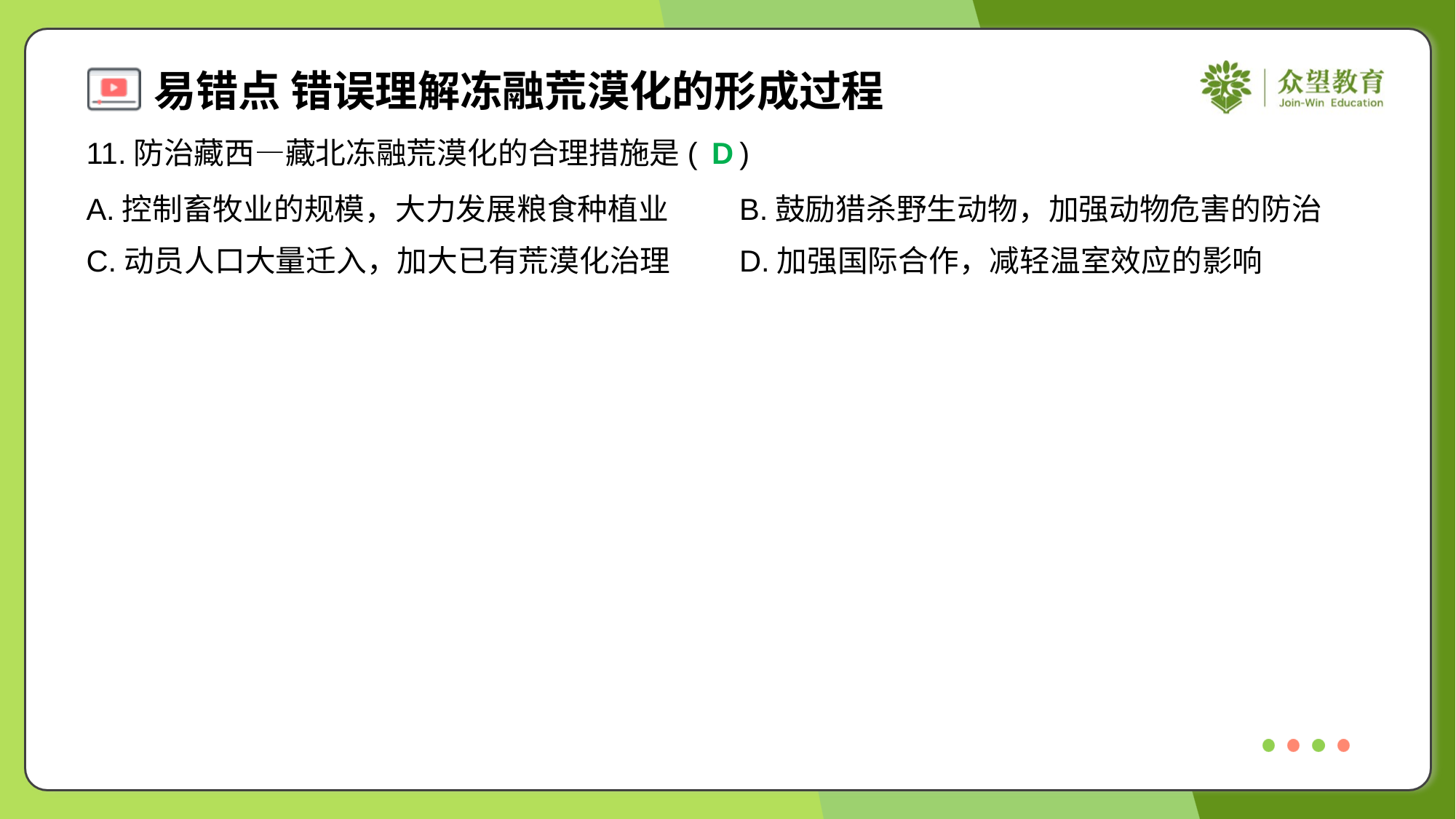

11.防治藏西—藏北冻融荒漠化的合理措施是(     )
D
A.控制畜牧业的规模，大力发展粮食种植业	B.鼓励猎杀野生动物，加强动物危害的防治
C.动员人口大量迁入，加大已有荒漠化治理	D.加强国际合作，减轻温室效应的影响